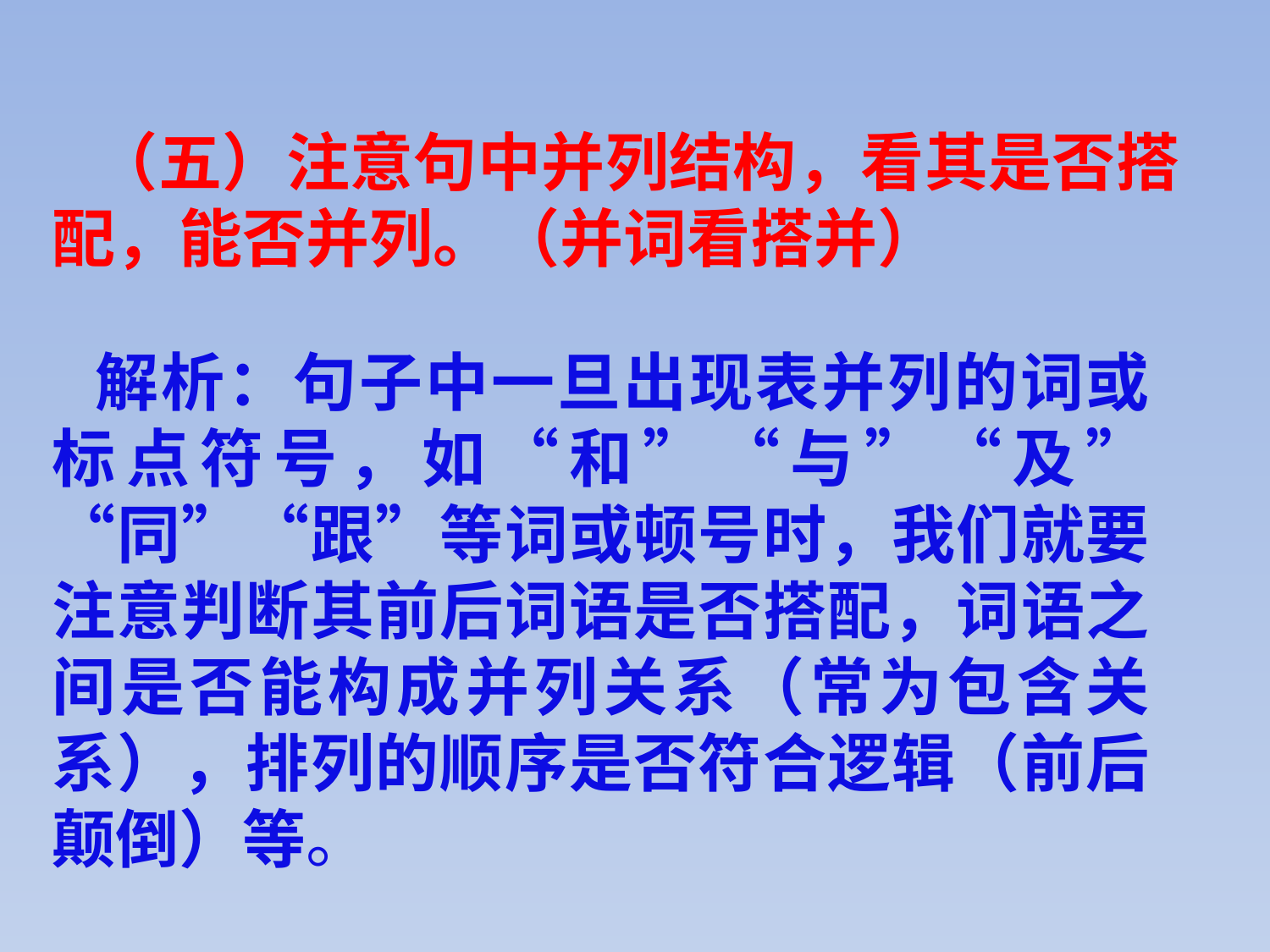

（五）注意句中并列结构，看其是否搭配，能否并列。（并词看搭并）
解析：句子中一旦出现表并列的词或标点符号，如“和”“与”“及”“同”“跟”等词或顿号时，我们就要注意判断其前后词语是否搭配，词语之间是否能构成并列关系（常为包含关系），排列的顺序是否符合逻辑（前后颠倒）等。